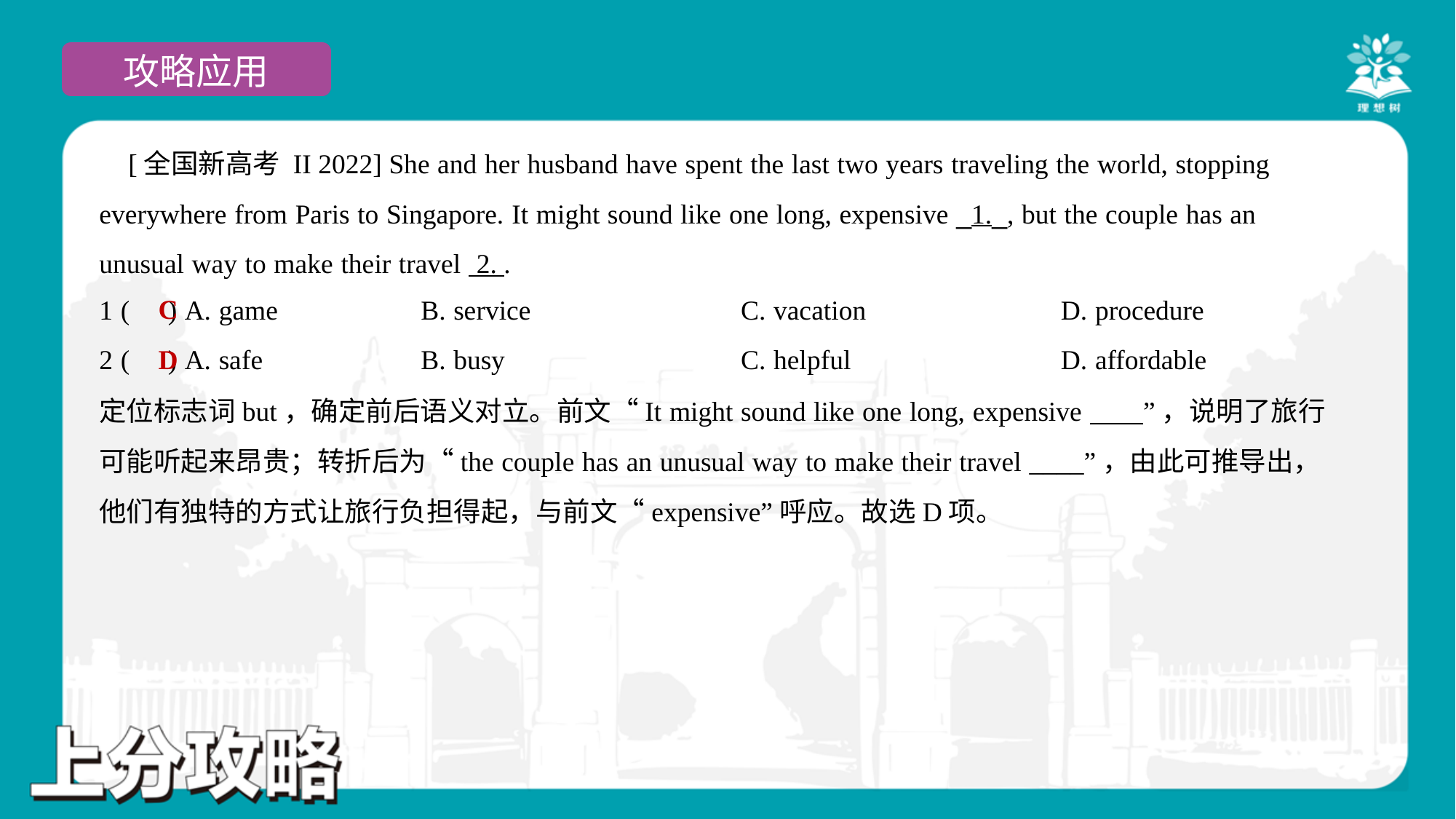

[全国新高考 II 2022] She and her husband have spent the last two years traveling the world, stopping
everywhere from Paris to Singapore. It might sound like one long, expensive _1._, but the couple has an
unusual way to make their travel  2. .
C
1 (     ) A. game	B. service	C. vacation	D. procedure
D
2 (     ) A. safe	B. busy	C. helpful	D. affordable
定位标志词but，确定前后语义对立。前文“It might sound like one long, expensive        ”，说明了旅行
可能听起来昂贵；转折后为“the couple has an unusual way to make their travel ____”，由此可推导出，
他们有独特的方式让旅行负担得起，与前文“expensive”呼应。故选D项。